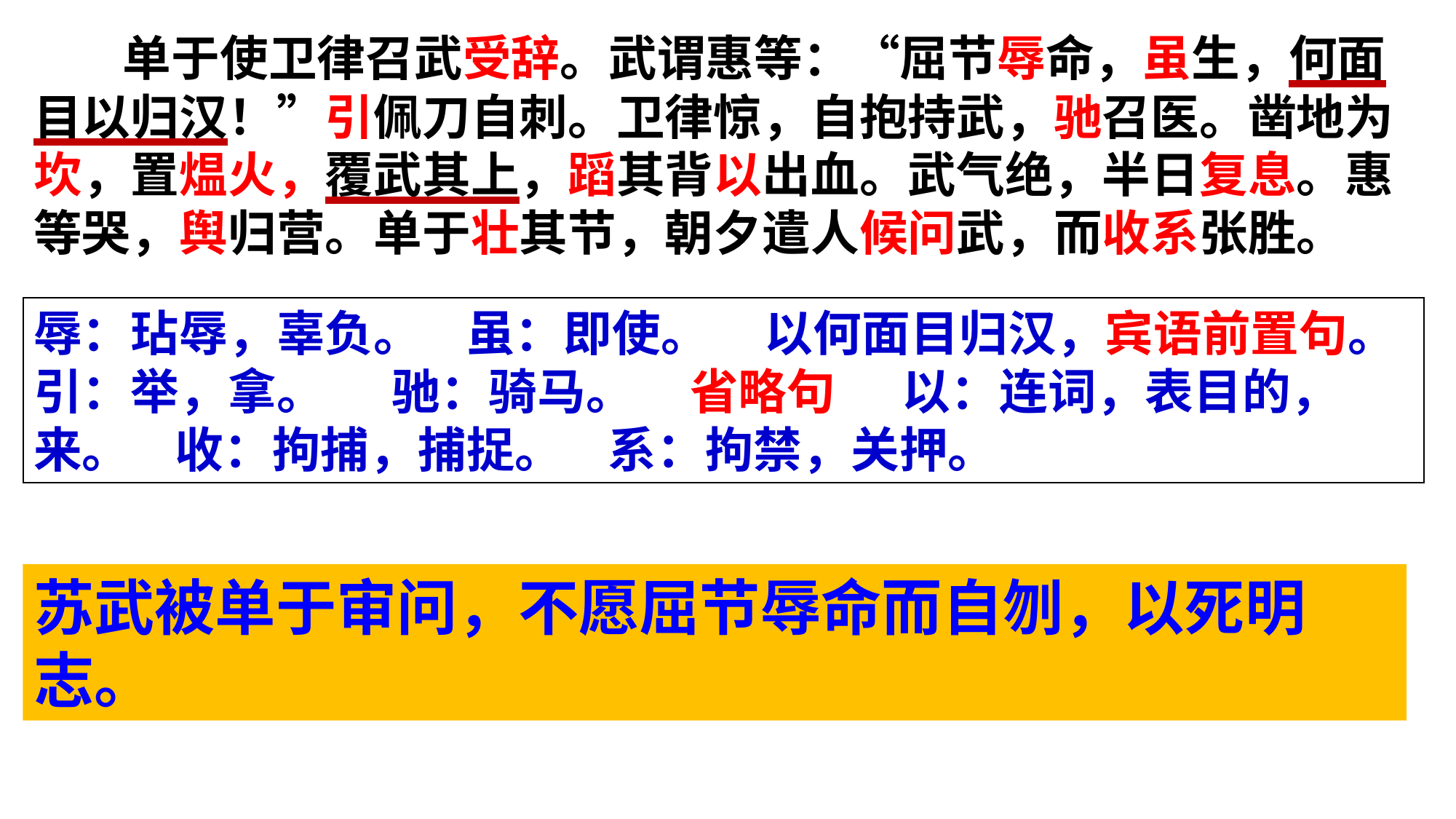

单于使卫律召武受辞。武谓惠等：“屈节辱命，虽生，何面目以归汉！”引佩刀自刺。卫律惊，自抱持武，驰召医。凿地为坎，置煴火，覆武其上，蹈其背以出血。武气绝，半日复息。惠等哭，舆归营。单于壮其节，朝夕遣人候问武，而收系张胜。
辱：玷辱，辜负。    虽：即使。     以何面目归汉，宾语前置句。 引：举，拿。      驰：骑马。     省略句      以：连词，表目的，来。    收：拘捕，捕捉。    系：拘禁，关押。
苏武被单于审问，不愿屈节辱命而自刎，以死明志。